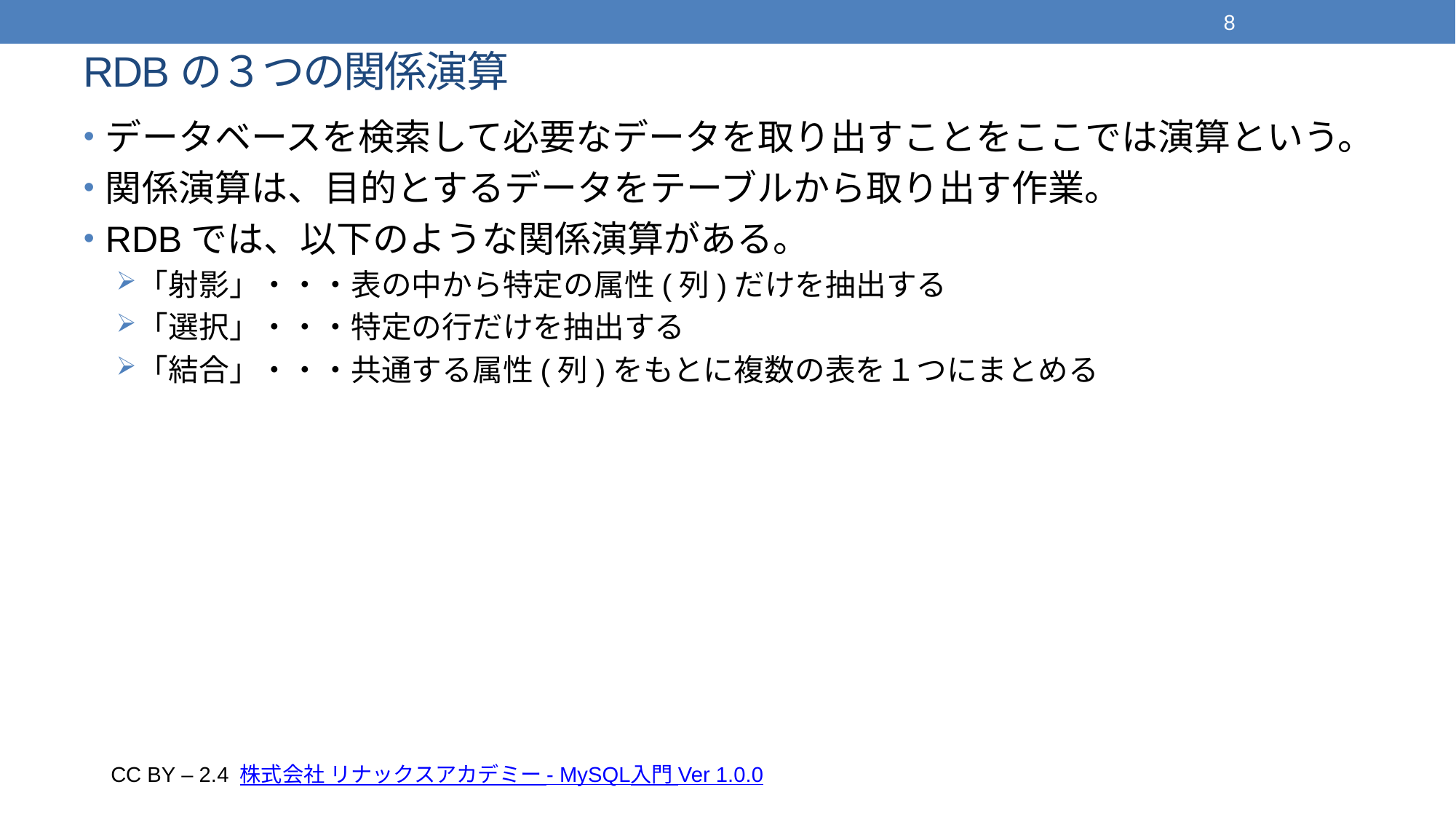

8
# RDBの３つの関係演算
データベースを検索して必要なデータを取り出すことをここでは演算という。
関係演算は、目的とするデータをテーブルから取り出す作業。
RDBでは、以下のような関係演算がある。
「射影」・・・表の中から特定の属性(列)だけを抽出する
「選択」・・・特定の行だけを抽出する
「結合」・・・共通する属性(列)をもとに複数の表を１つにまとめる
CC BY – 2.4 株式会社 リナックスアカデミー - MySQL入門 Ver 1.0.0